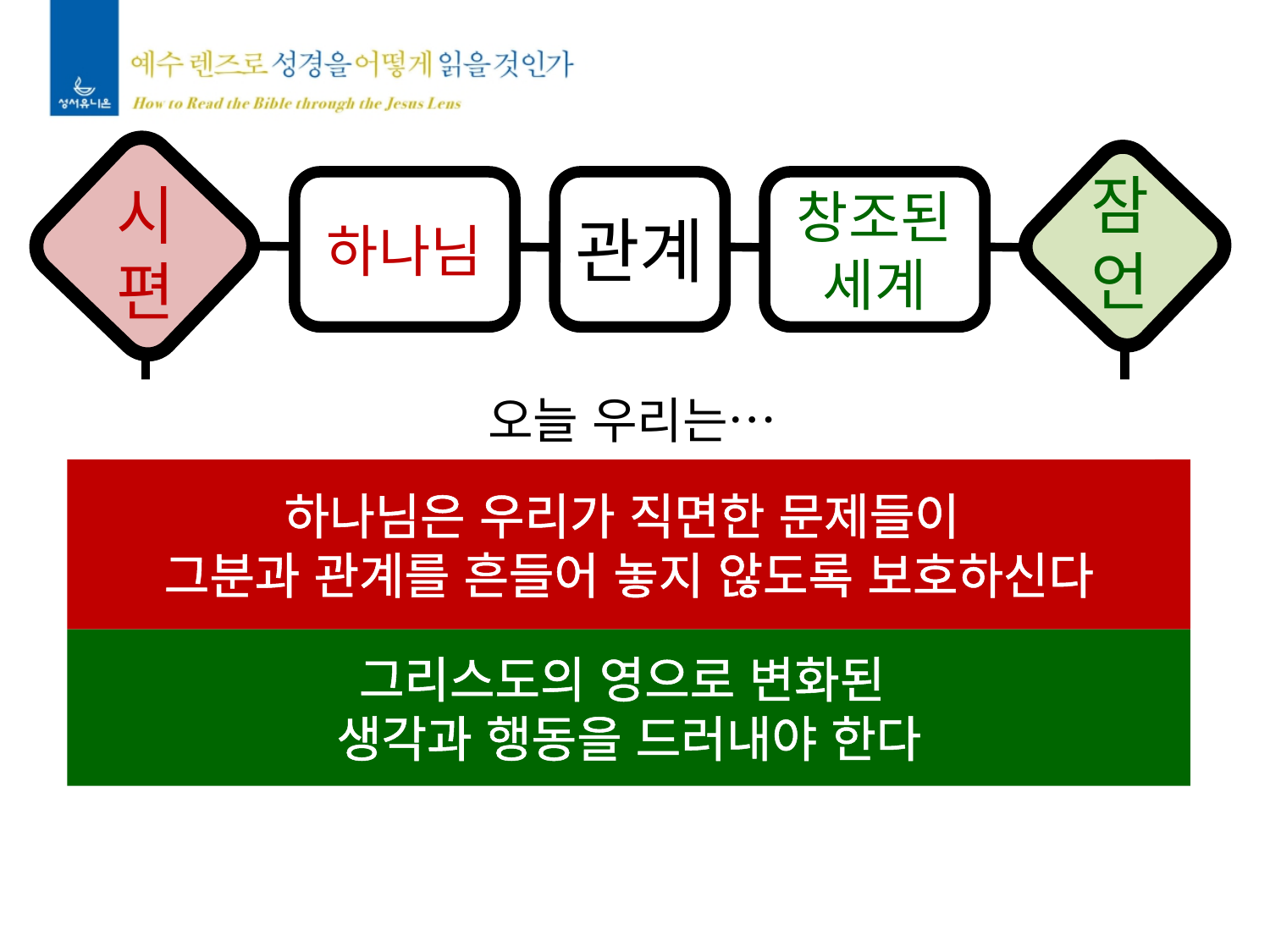

하나님
관계
창조된
세계
잠언
시편
오늘 우리는…
하나님은 우리가 직면한 문제들이
그분과 관계를 흔들어 놓지 않도록 보호하신다
그리스도의 영으로 변화된
생각과 행동을 드러내야 한다